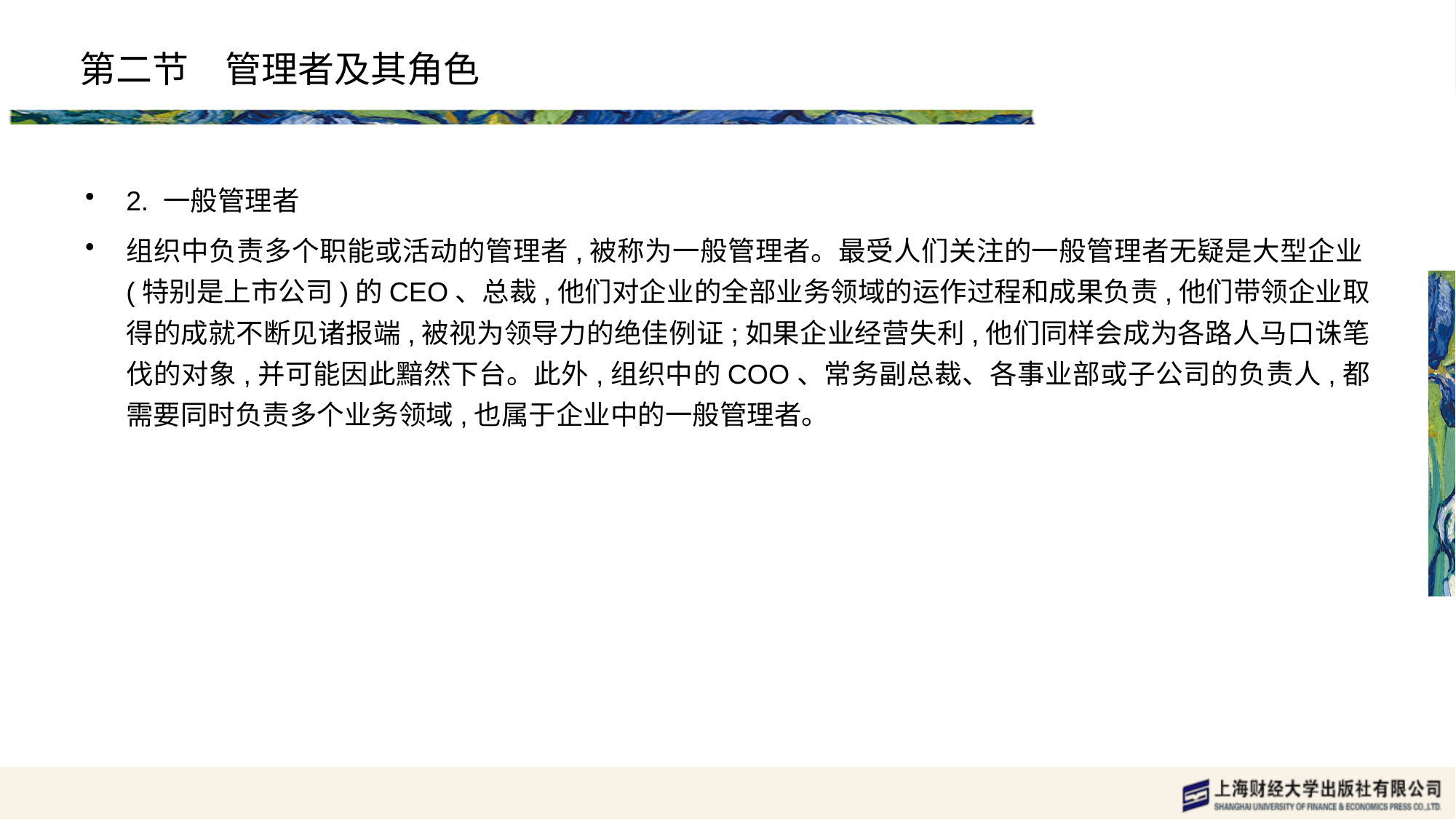

# 第二节　管理者及其角色
2. 一般管理者
组织中负责多个职能或活动的管理者,被称为一般管理者。最受人们关注的一般管理者无疑是大型企业(特别是上市公司)的CEO、总裁,他们对企业的全部业务领域的运作过程和成果负责,他们带领企业取得的成就不断见诸报端,被视为领导力的绝佳例证;如果企业经营失利,他们同样会成为各路人马口诛笔伐的对象,并可能因此黯然下台。此外,组织中的COO、常务副总裁、各事业部或子公司的负责人,都需要同时负责多个业务领域,也属于企业中的一般管理者。